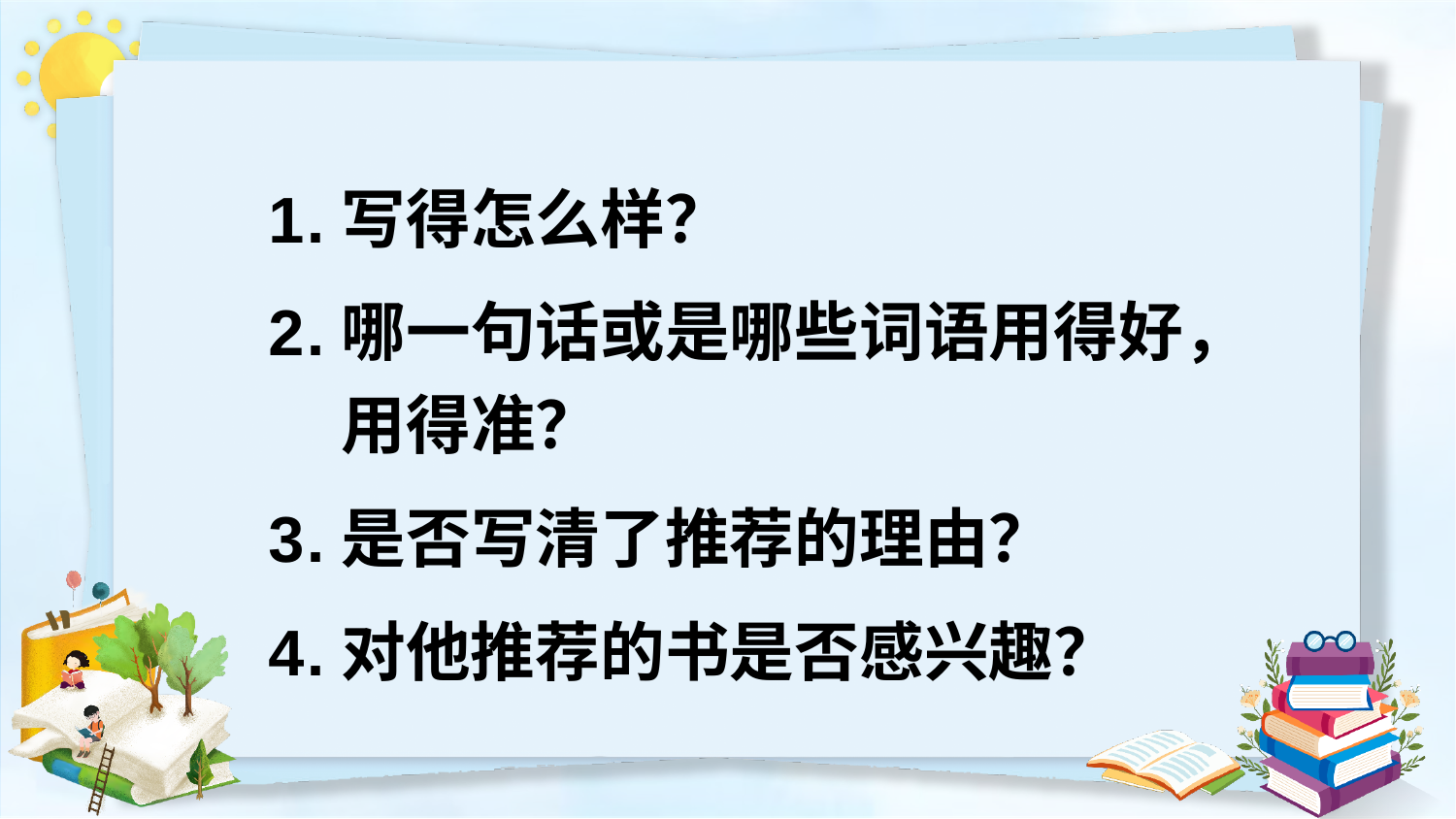

写得怎么样？
哪一句话或是哪些词语用得好，用得准？
是否写清了推荐的理由？
对他推荐的书是否感兴趣？